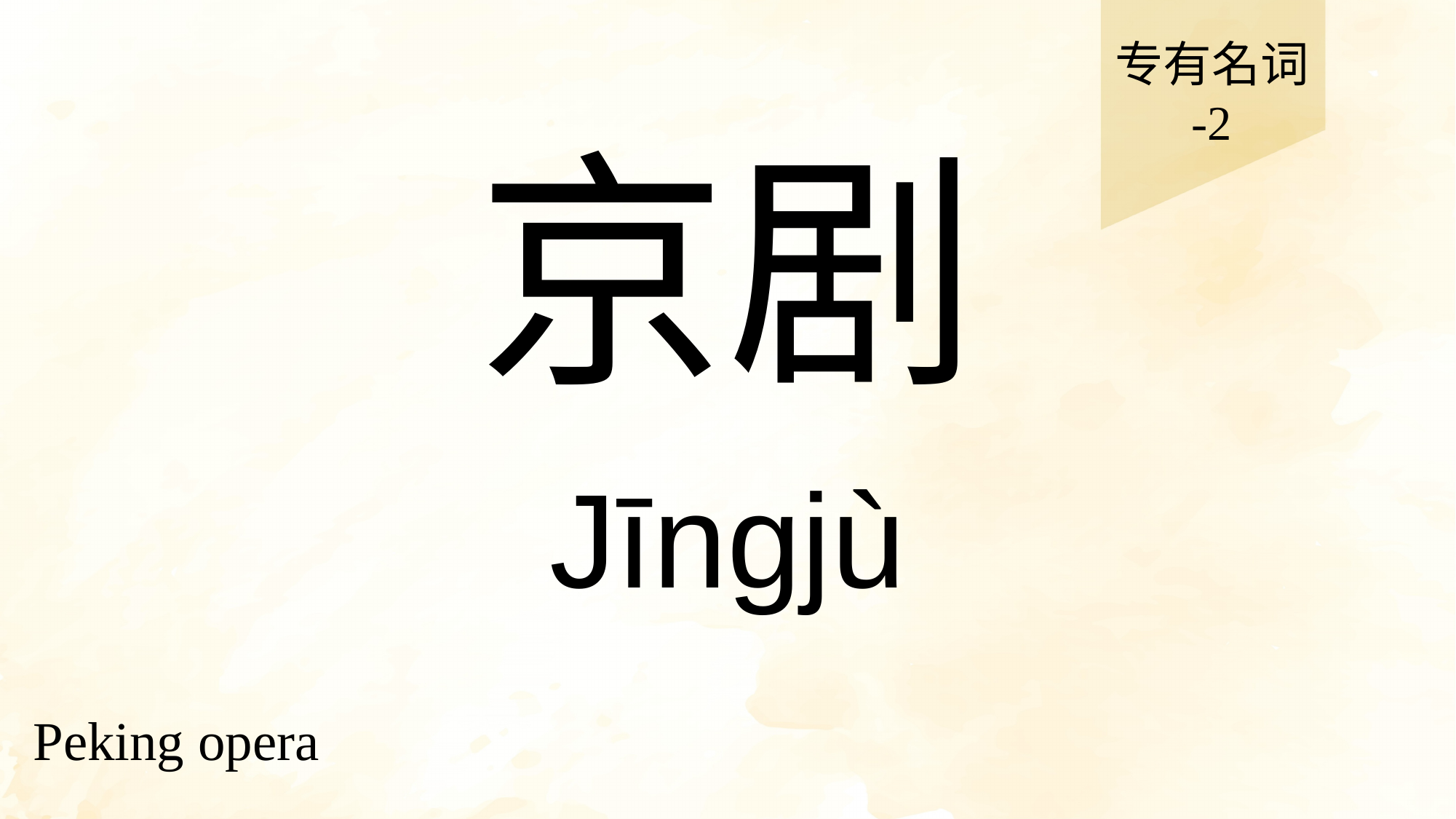

专有名词
-2
# 京剧
Jīngjù
Peking opera